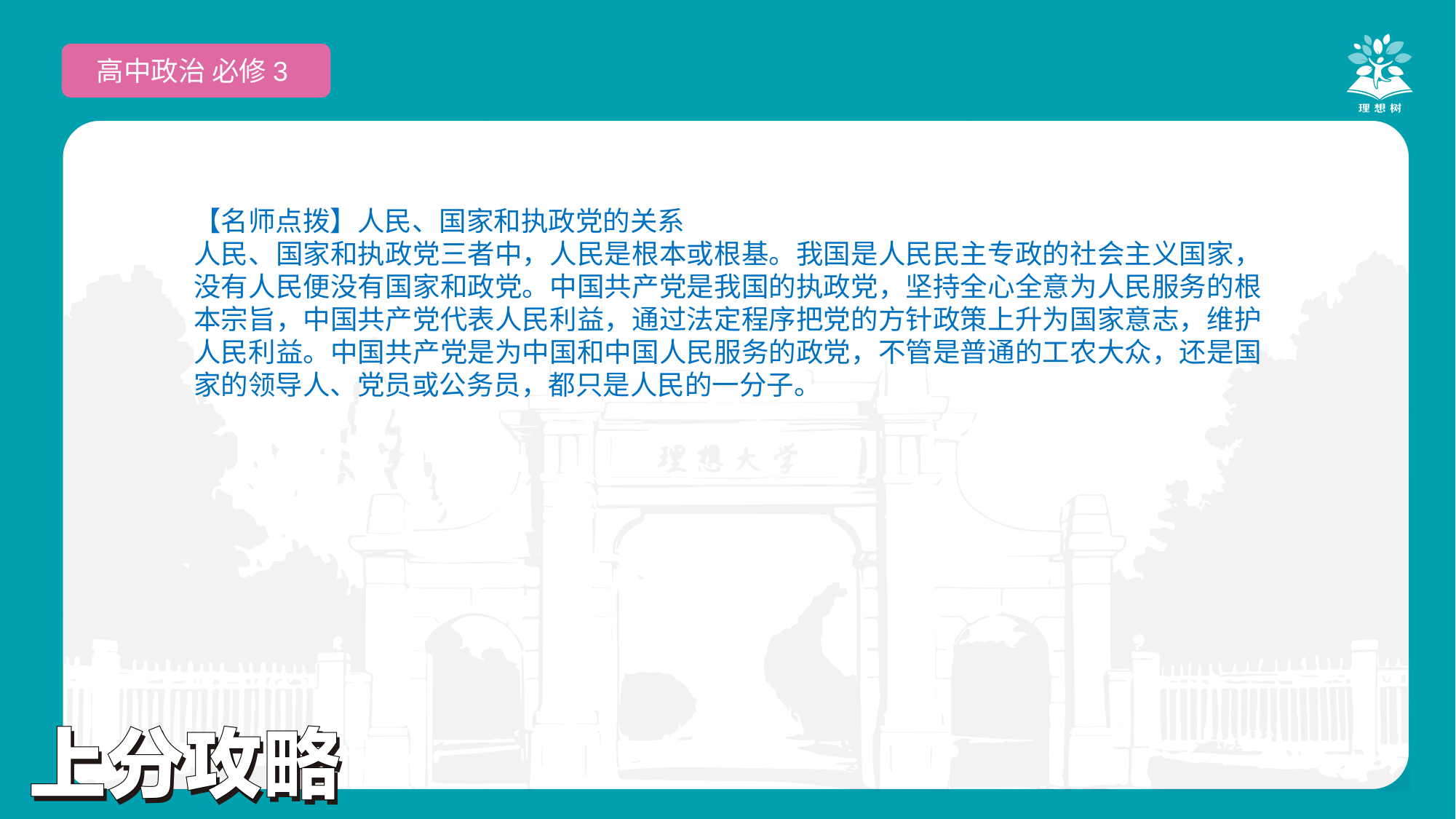

高中政治 必修3
【名师点拨】人民、国家和执政党的关系
人民、国家和执政党三者中，人民是根本或根基。我国是人民民主专政的社会主义国家，没有人民便没有国家和政党。中国共产党是我国的执政党，坚持全心全意为人民服务的根本宗旨，中国共产党代表人民利益，通过法定程序把党的方针政策上升为国家意志，维护人民利益。中国共产党是为中国和中国人民服务的政党，不管是普通的工农大众，还是国家的领导人、党员或公务员，都只是人民的一分子。